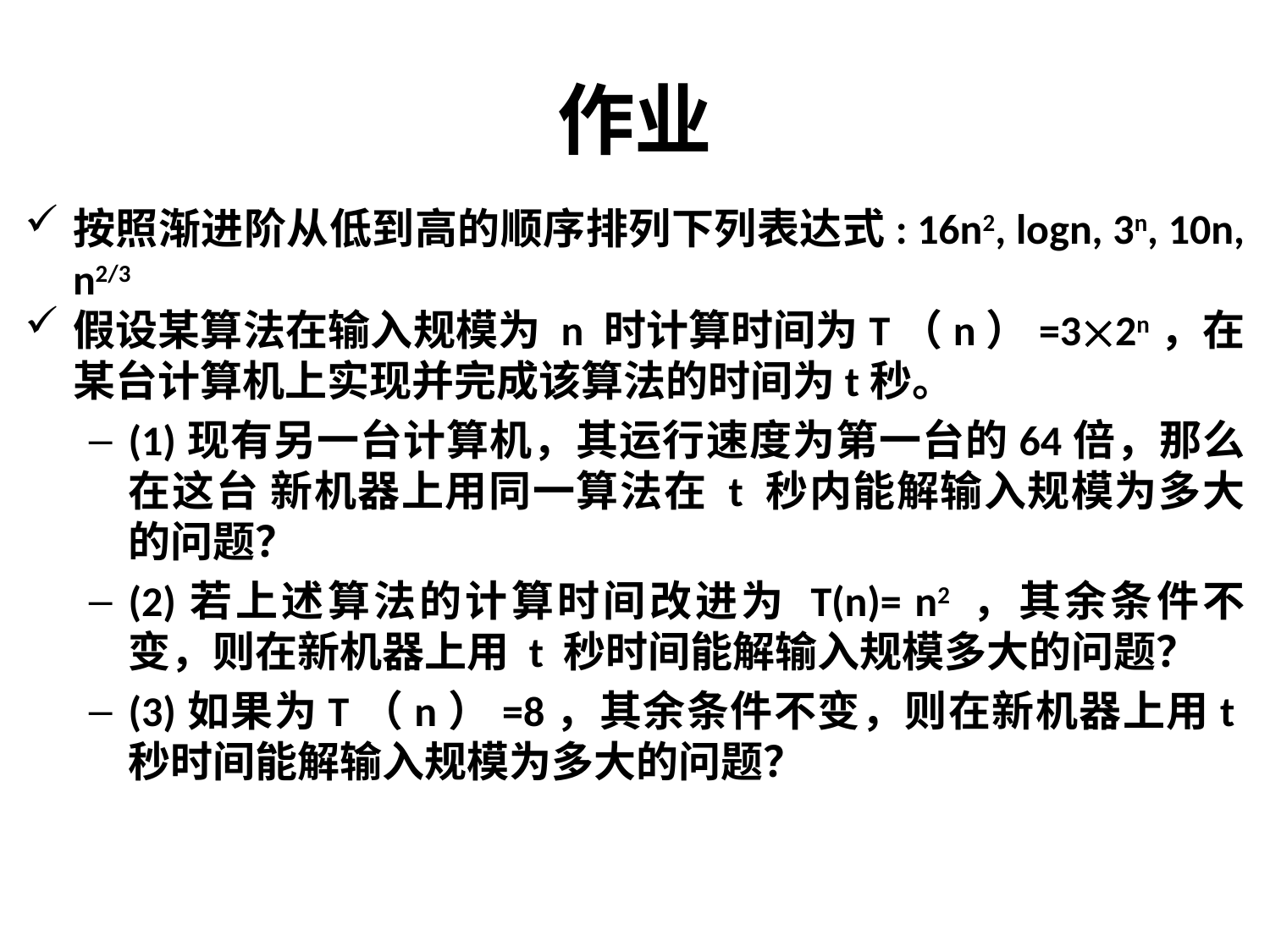

# 作业
按照渐进阶从低到高的顺序排列下列表达式: 16n2, logn, 3n, 10n, n2/3
假设某算法在输入规模为 n 时计算时间为T（n）=3×2n，在某台计算机上实现并完成该算法的时间为t秒。
(1)现有另一台计算机，其运行速度为第一台的64倍，那么在这台 新机器上用同一算法在 t 秒内能解输入规模为多大的问题？
(2)若上述算法的计算时间改进为 T(n)= n2 ，其余条件不变，则在新机器上用 t 秒时间能解输入规模多大的问题？
(3)如果为T（n）=8，其余条件不变，则在新机器上用t秒时间能解输入规模为多大的问题？